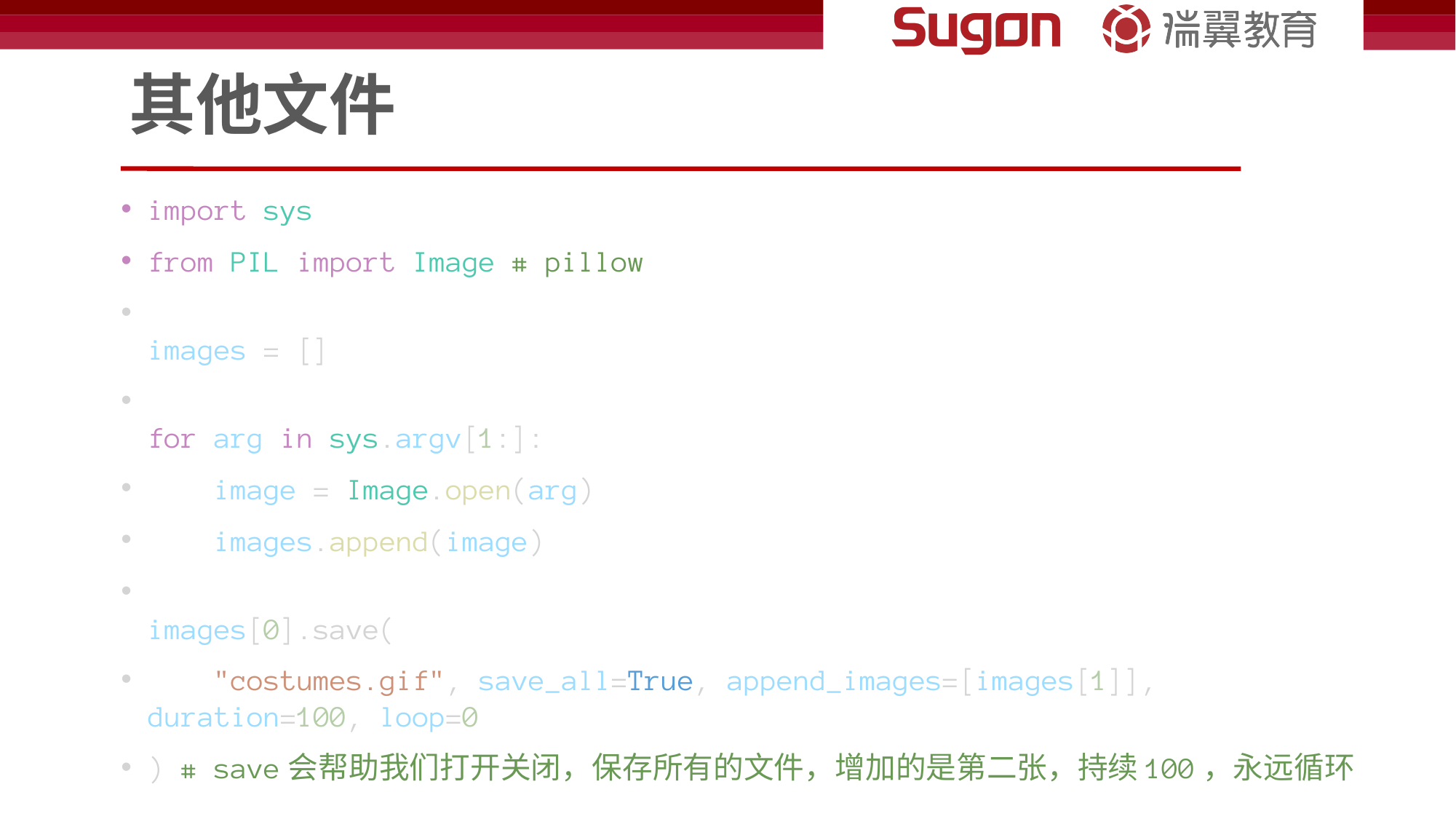

# 其他文件
import sys
from PIL import Image # pillow
images = []
for arg in sys.argv[1:]:
    image = Image.open(arg)
    images.append(image)
images[0].save(
    "costumes.gif", save_all=True, append_images=[images[1]], duration=100, loop=0
) # save会帮助我们打开关闭，保存所有的文件，增加的是第二张，持续100，永远循环